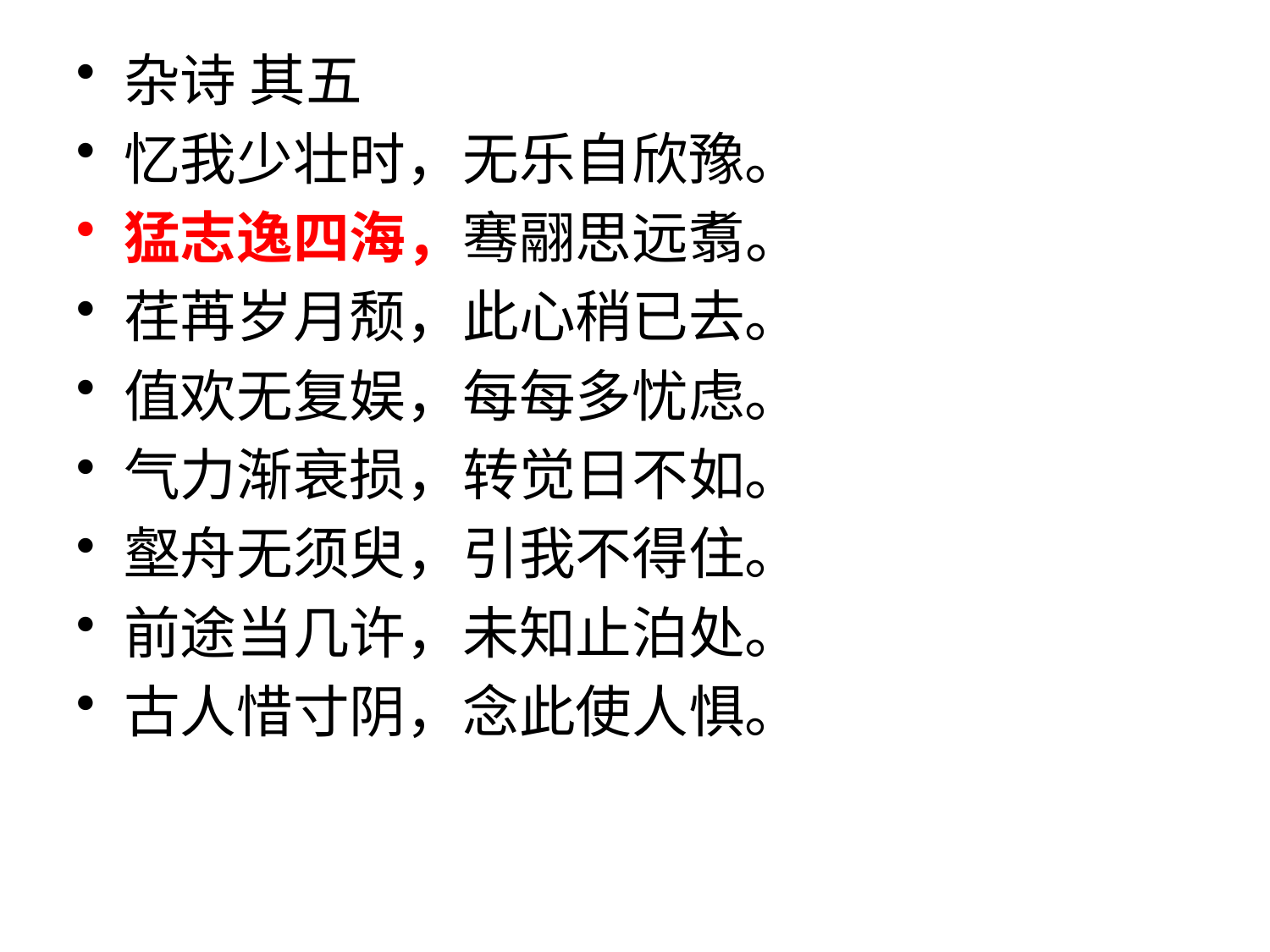

# 杂诗 其五
忆我少壮时，无乐自欣豫。
猛志逸四海，骞翮思远翥。
荏苒岁月颓，此心稍已去。
值欢无复娱，每每多忧虑。
气力渐衰损，转觉日不如。
壑舟无须臾，引我不得住。
前途当几许，未知止泊处。
古人惜寸阴，念此使人惧。